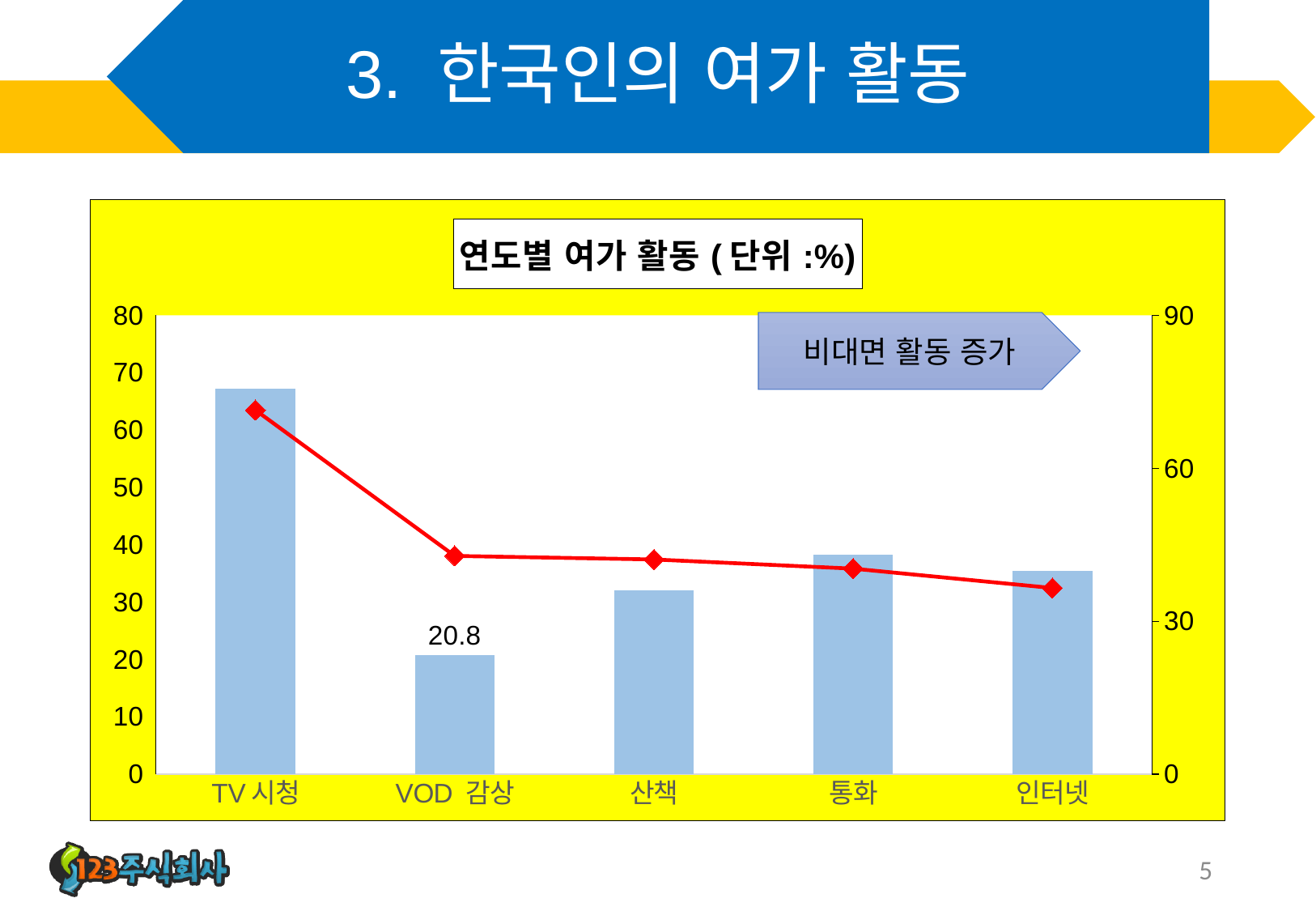

# 3. 한국인의 여가 활동

### Chart: 연도별 여가 활동(단위:%)

| Category | 2019년 | 2022년 |
|---|---|---|
| TV시청 | 67.2 | 71.4 |
| VOD 감상 | 20.8 | 42.8 |
| 산책 | 32.1 | 42.1 |
| 통화 | 38.2 | 40.3 |
| 인터넷 | 35.5 | 36.5 |
비대면 활동 증가
5